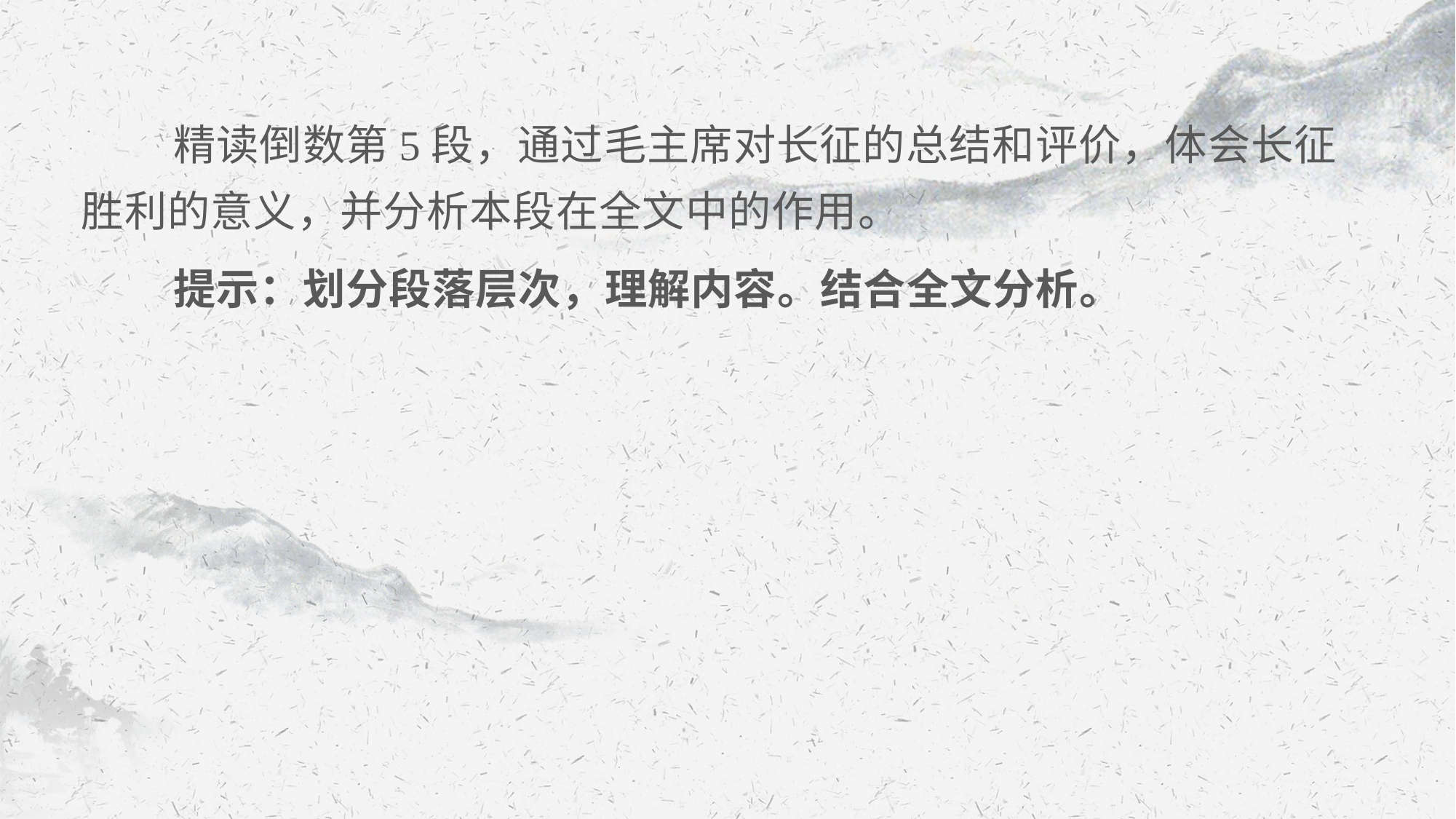

精读倒数第5段，通过毛主席对长征的总结和评价，体会长征胜利的意义，并分析本段在全文中的作用。
        提示：划分段落层次，理解内容。结合全文分析。